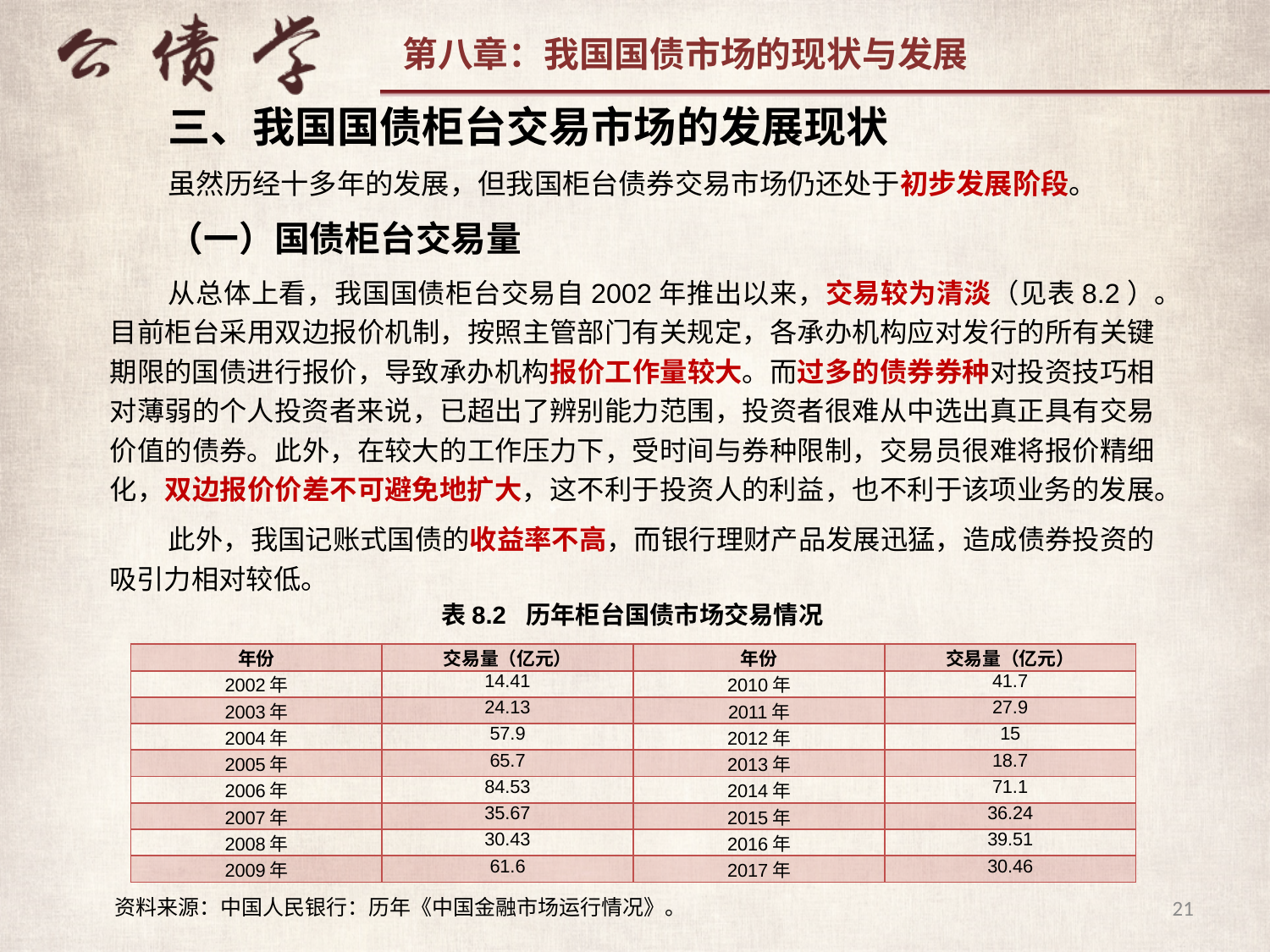

三、我国国债柜台交易市场的发展现状
虽然历经十多年的发展，但我国柜台债券交易市场仍还处于初步发展阶段。
（一）国债柜台交易量
从总体上看，我国国债柜台交易自2002年推出以来，交易较为清淡（见表8.2）。目前柜台采用双边报价机制，按照主管部门有关规定，各承办机构应对发行的所有关键期限的国债进行报价，导致承办机构报价工作量较大。而过多的债券券种对投资技巧相对薄弱的个人投资者来说，已超出了辨别能力范围，投资者很难从中选出真正具有交易价值的债券。此外，在较大的工作压力下，受时间与券种限制，交易员很难将报价精细化，双边报价价差不可避免地扩大，这不利于投资人的利益，也不利于该项业务的发展。
此外，我国记账式国债的收益率不高，而银行理财产品发展迅猛，造成债券投资的吸引力相对较低。
表8.2  历年柜台国债市场交易情况
| 年份 | 交易量（亿元） | 年份 | 交易量（亿元） |
| --- | --- | --- | --- |
| 2002年 | 14.41 | 2010年 | 41.7 |
| 2003年 | 24.13 | 2011年 | 27.9 |
| 2004年 | 57.9 | 2012年 | 15 |
| 2005年 | 65.7 | 2013年 | 18.7 |
| 2006年 | 84.53 | 2014年 | 71.1 |
| 2007年 | 35.67 | 2015年 | 36.24 |
| 2008年 | 30.43 | 2016年 | 39.51 |
| 2009年 | 61.6 | 2017年 | 30.46 |
21
资料来源：中国人民银行：历年《中国金融市场运行情况》。